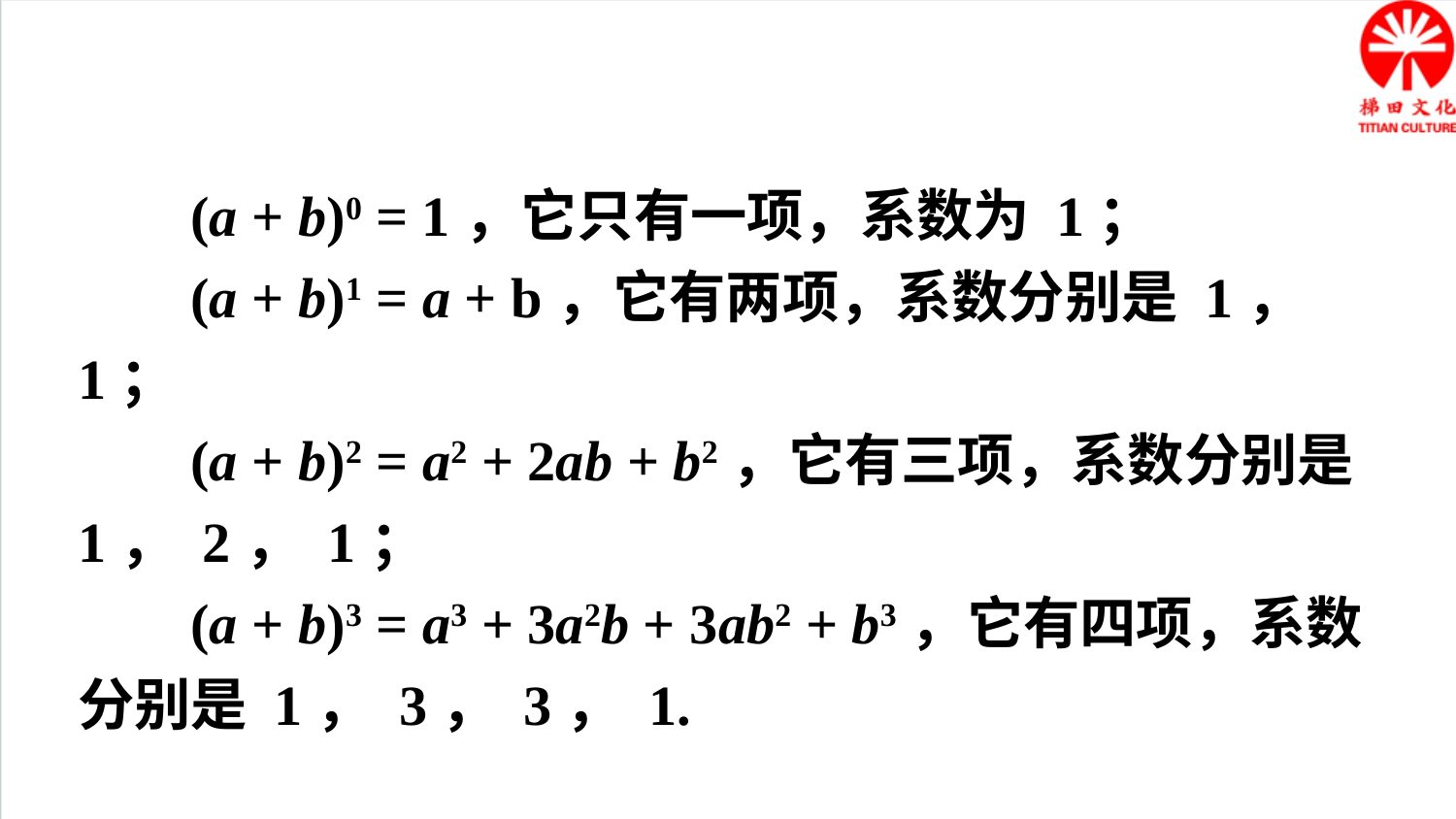

(a + b)0 = 1，它只有一项，系数为 1；
        (a + b)1 = a + b，它有两项，系数分别是 1， 1；
        (a + b)2 = a2 + 2ab + b2，它有三项，系数分别是 1， 2， 1；
        (a + b)3 = a3 + 3a2b + 3ab2 + b3，它有四项，系数分别是 1， 3， 3， 1.